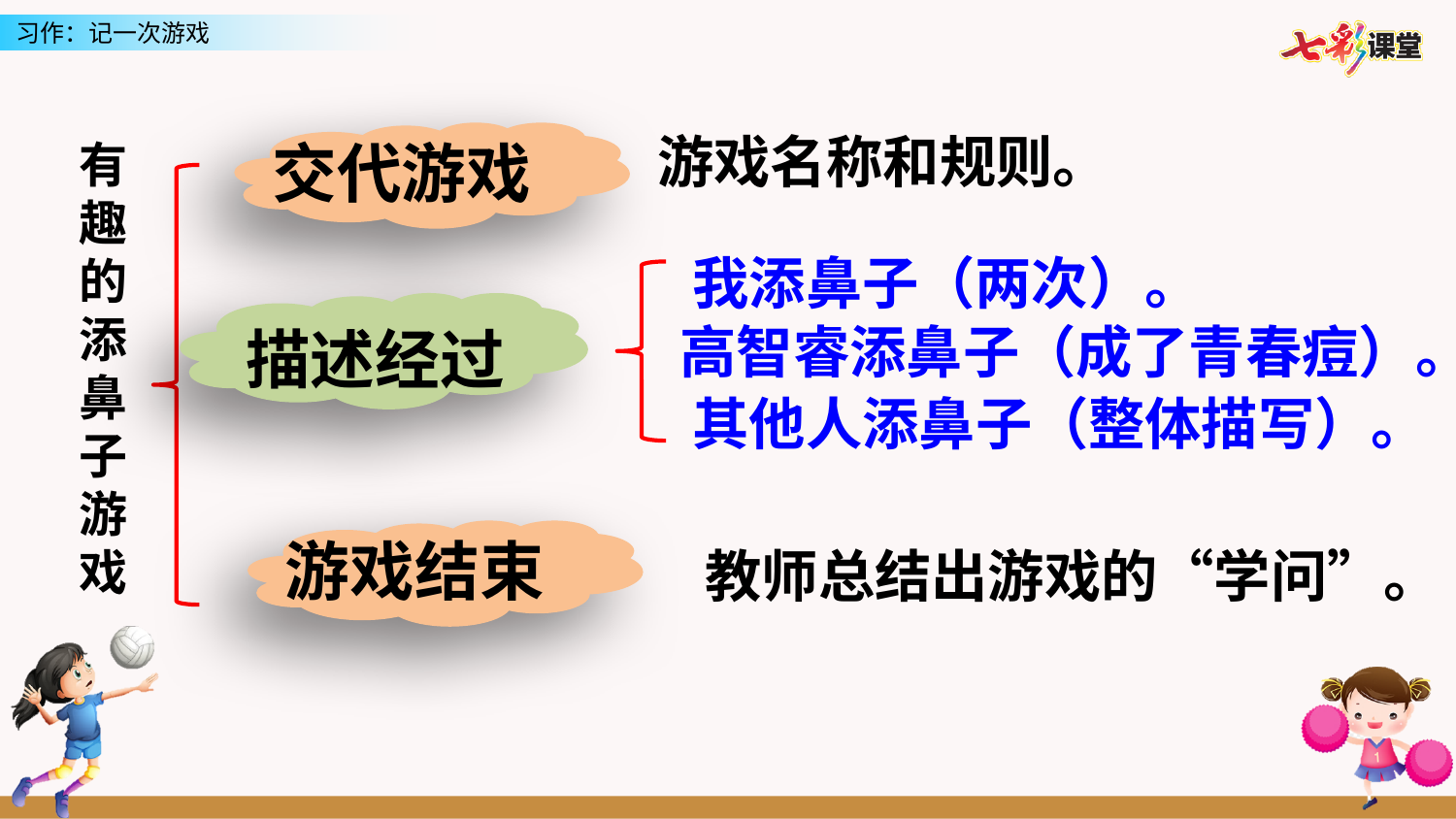

游戏名称和规则。

交代游戏
有趣的添鼻子游戏

我添鼻子（两次）。

描述经过
高智睿添鼻子（成了青春痘）。
其他人添鼻子（整体描写）。

游戏结束
教师总结出游戏的“学问”。